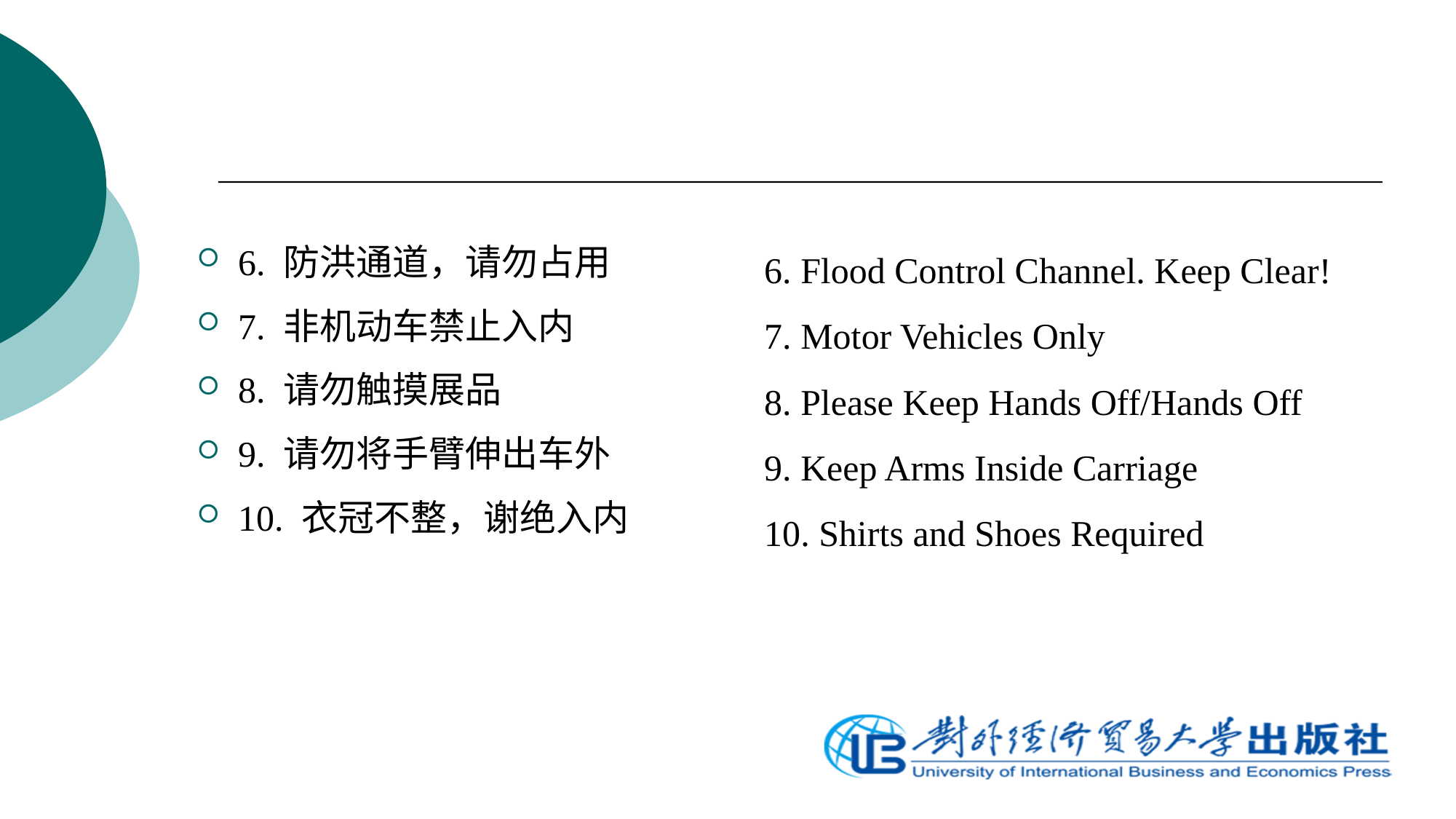

6. 防洪通道，请勿占用
7. 非机动车禁止入内
8. 请勿触摸展品
9. 请勿将手臂伸出车外
10. 衣冠不整，谢绝入内
6. Flood Control Channel. Keep Clear!
7. Motor Vehicles Only
8. Please Keep Hands Off/Hands Off
9. Keep Arms Inside Carriage
10. Shirts and Shoes Required